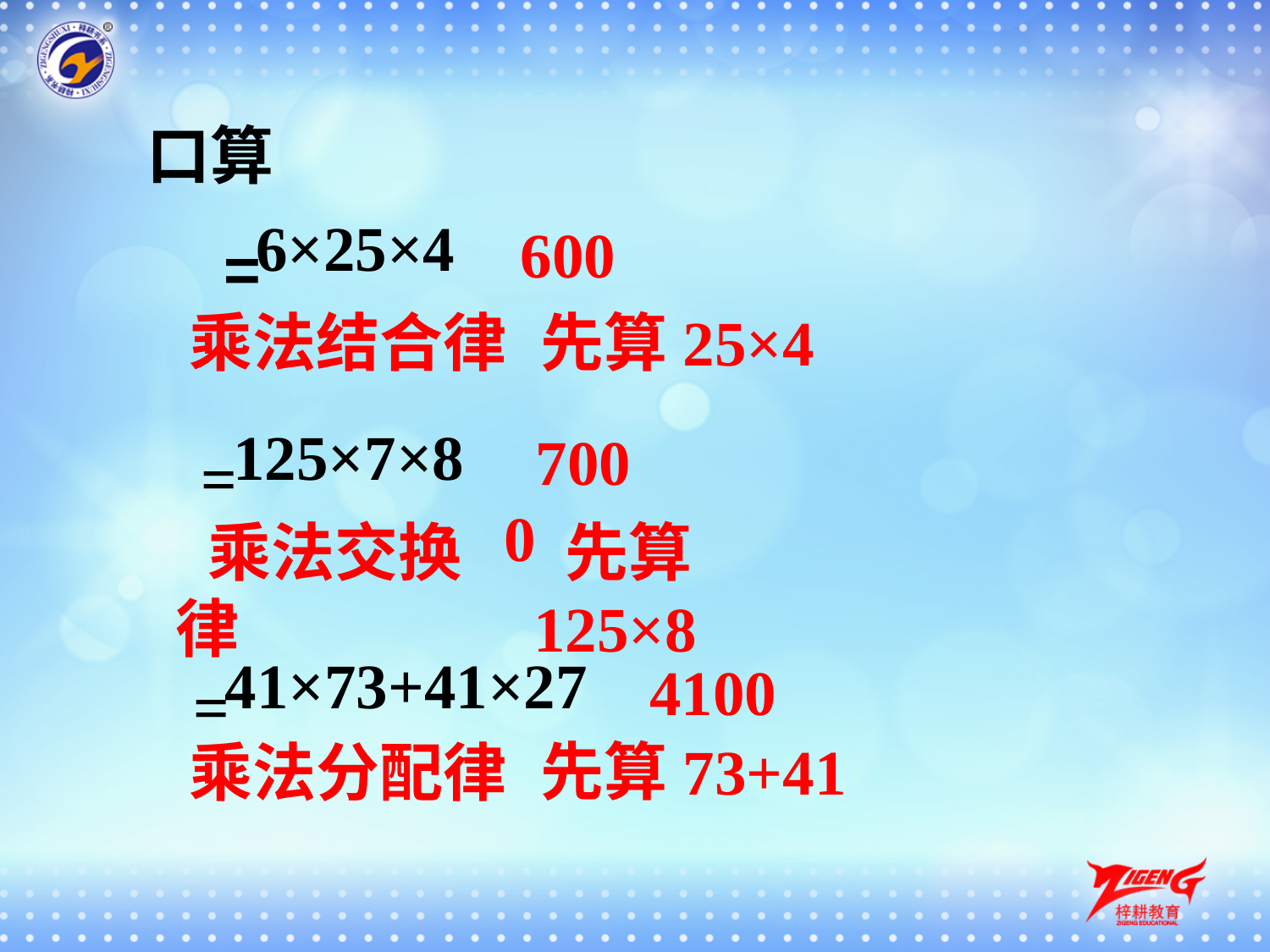

口算
600
6×25×4=
先算25×4
乘法结合律
7000
125×7×8=
先算125×8
乘法交换律
4100
41×73+41×27=
先算73+41
乘法分配律